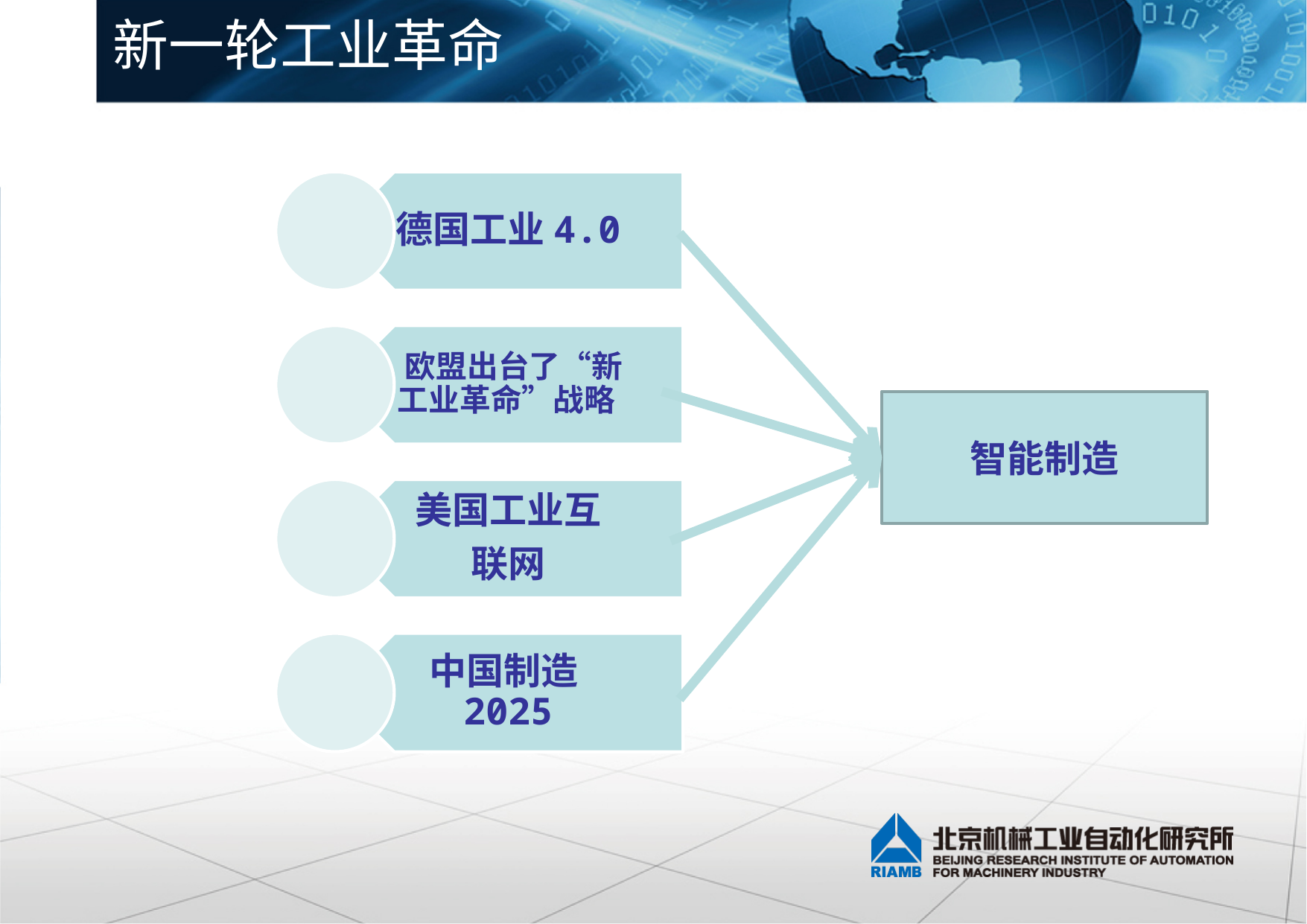

# 新一轮工业革命
德国工业4.0
 欧盟出台了“新工业革命”战略
美国工业互
联网
中国制造2025
智能制造